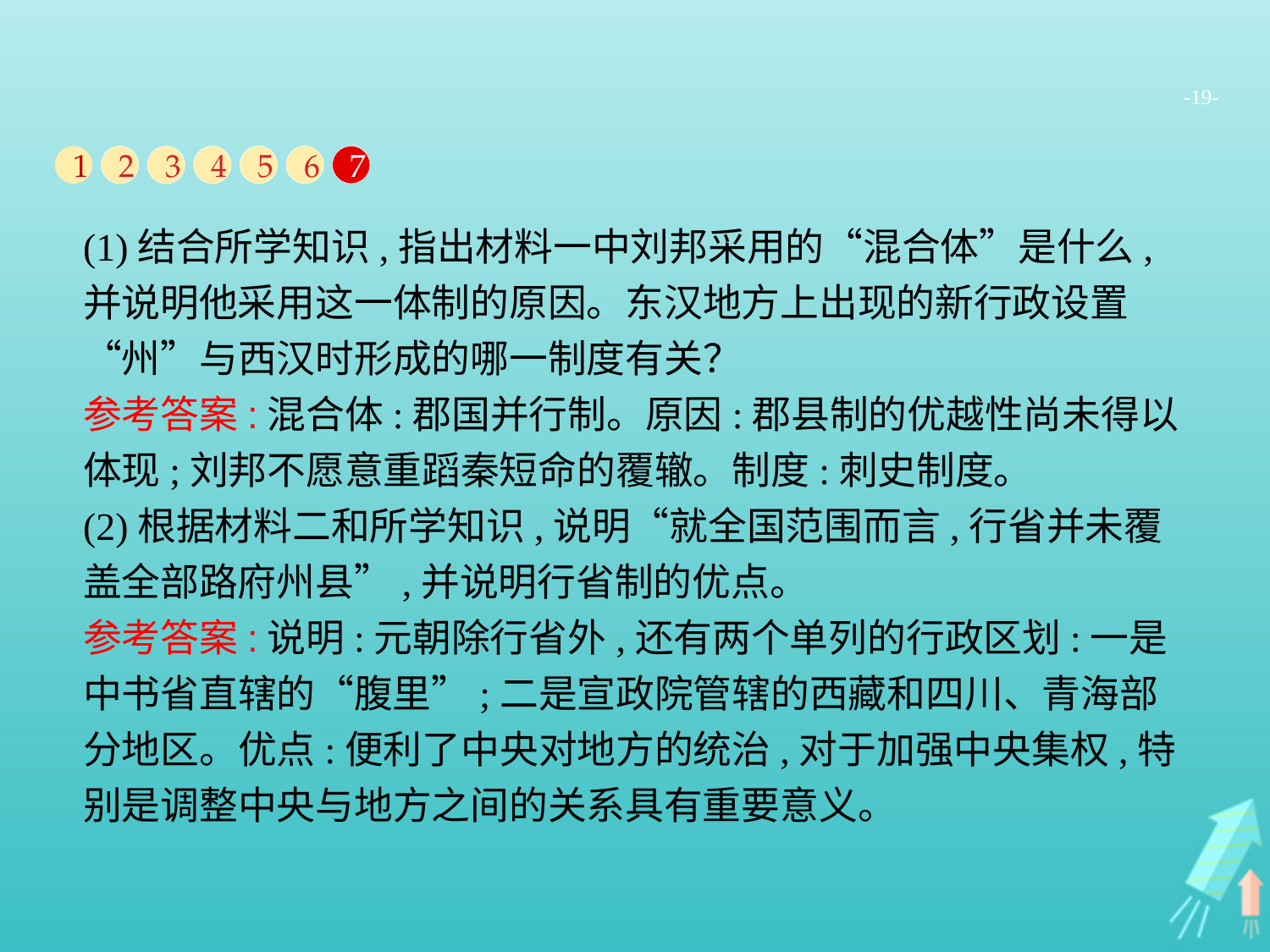

-19-
1
2
3
4
5
6
7
(1)结合所学知识,指出材料一中刘邦采用的“混合体”是什么,并说明他采用这一体制的原因。东汉地方上出现的新行政设置“州”与西汉时形成的哪一制度有关？
参考答案:混合体:郡国并行制。原因:郡县制的优越性尚未得以体现;刘邦不愿意重蹈秦短命的覆辙。制度:刺史制度。
(2)根据材料二和所学知识,说明“就全国范围而言,行省并未覆盖全部路府州县”,并说明行省制的优点。
参考答案:说明:元朝除行省外,还有两个单列的行政区划:一是中书省直辖的“腹里”;二是宣政院管辖的西藏和四川、青海部分地区。优点:便利了中央对地方的统治,对于加强中央集权,特别是调整中央与地方之间的关系具有重要意义。